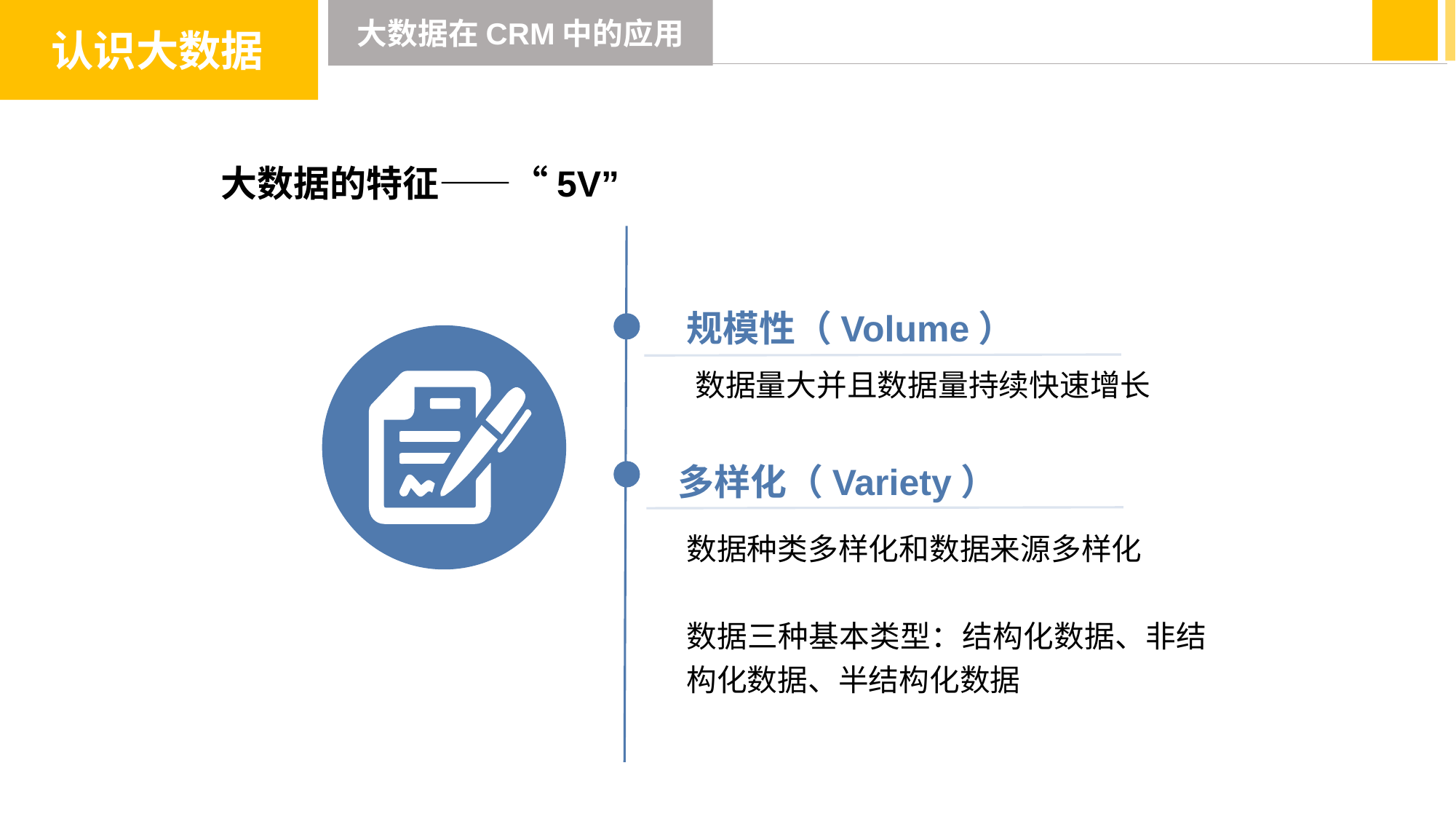

认识大数据
大数据在CRM中的应用

大数据的特征——“5V”
规模性（Volume）

数据量大并且数据量持续快速增长

多样化（Variety）

数据种类多样化和数据来源多样化

数据三种基本类型：结构化数据、非结构化数据、半结构化数据